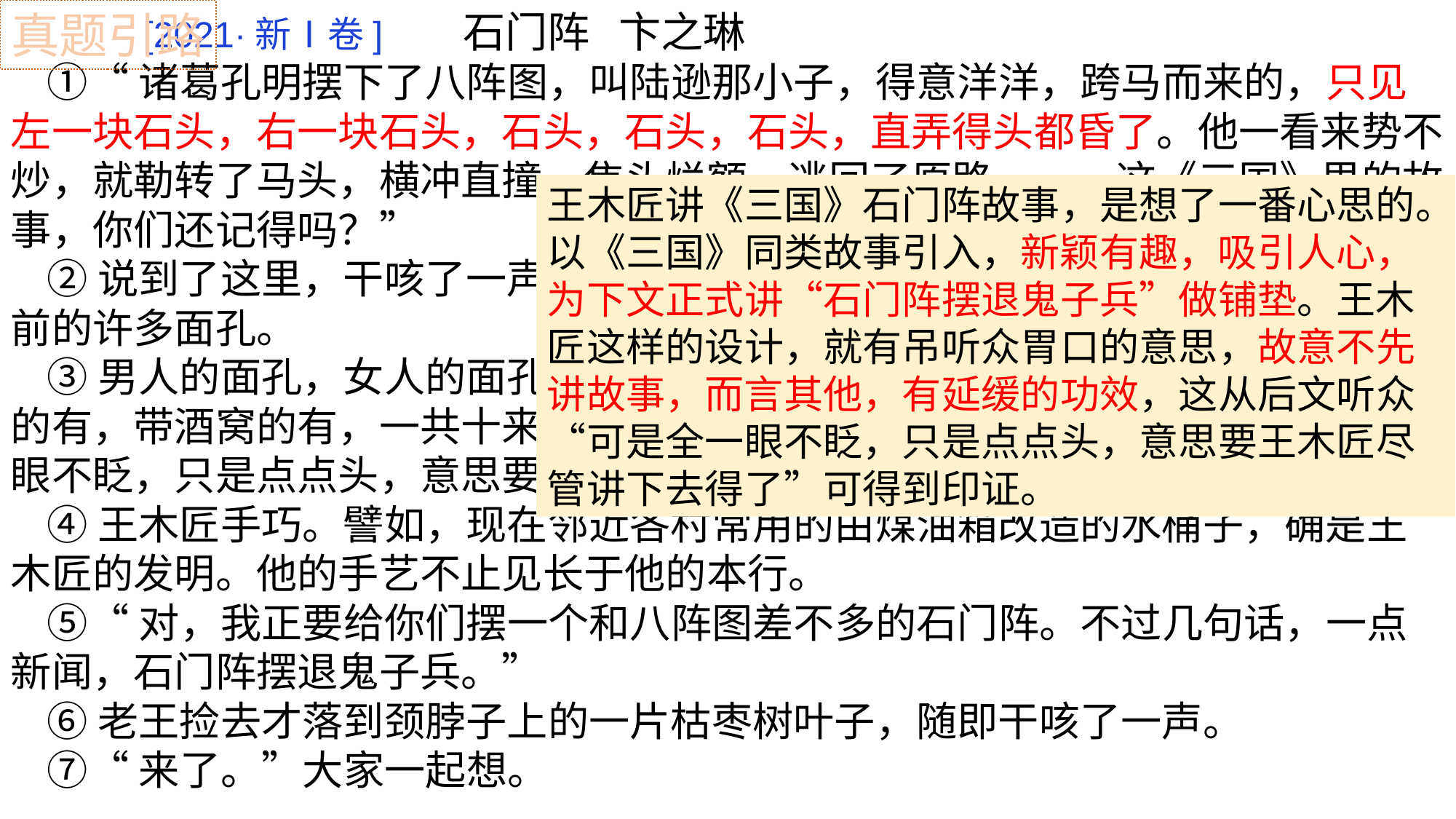

[2021·新Ⅰ卷]       石门阵   卞之琳
    ①“诸葛孔明摆下了八阵图，叫陆逊那小子，得意洋洋，跨马而来的，只见左一块石头，右一块石头，石头，石头，石头，直弄得头都昏了。他一看来势不炒，就勒转了马头，横冲直撞，焦头烂额，逃回了原路。——这《三国》里的故事，你们还记得吗？”
    ②说到了这里，干咳了一声，木匠王生枝抬起了眼睛，打量了一番列在他面前的许多面孔。
    ③男人的面孔，女人的面孔，小孩子的面孔。带胡子的有，麻的有，长雀斑的有，带酒窝的有，一共十来张，在中秋前两天的月光里，有明有暗，可是全一眼不眨，只是点点头，意思要王木匠尽管讲下去得了。
    ④王木匠手巧。譬如，现在邻近各村常用的由煤油箱改造的水桶子，确是王木匠的发明。他的手艺不止见长于他的本行。
    ⑤“对，我正要给你们摆一个和八阵图差不多的石门阵。不过几句话，一点新闻，石门阵摆退鬼子兵。”
    ⑥老王捡去才落到颈脖子上的一片枯枣树叶子，随即干咳了一声。
    ⑦“来了。”大家一起想。
真题引路
王木匠讲《三国》石门阵故事，是想了一番心思的。以《三国》同类故事引入，新颖有趣，吸引人心，为下文正式讲“石门阵摆退鬼子兵”做铺垫。王木匠这样的设计，就有吊听众胃口的意思，故意不先讲故事，而言其他，有延缓的功效，这从后文听众“可是全一眼不眨，只是点点头，意思要王木匠尽管讲下去得了”可得到印证。